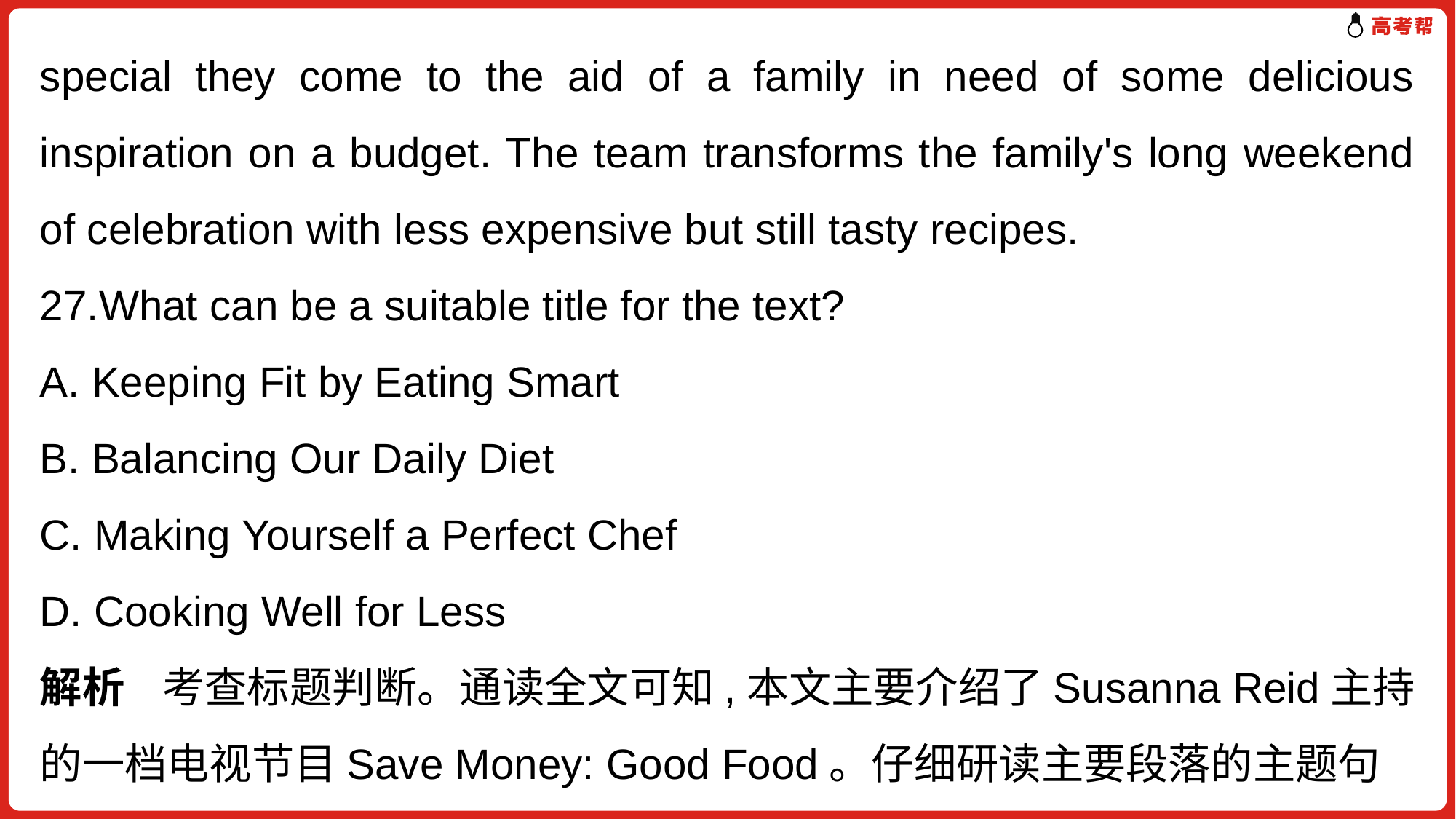

special they come to the aid of a family in need of some delicious inspiration on a budget. The team transforms the family's long weekend of celebration with less expensive but still tasty recipes.
27.What can be a suitable title for the text?
A. Keeping Fit by Eating Smart
B. Balancing Our Daily Diet
C. Making Yourself a Perfect Chef
D. Cooking Well for Less
解析    考查标题判断。通读全文可知,本文主要介绍了Susanna Reid主持的一档电视节目Save Money: Good Food。仔细研读主要段落的主题句